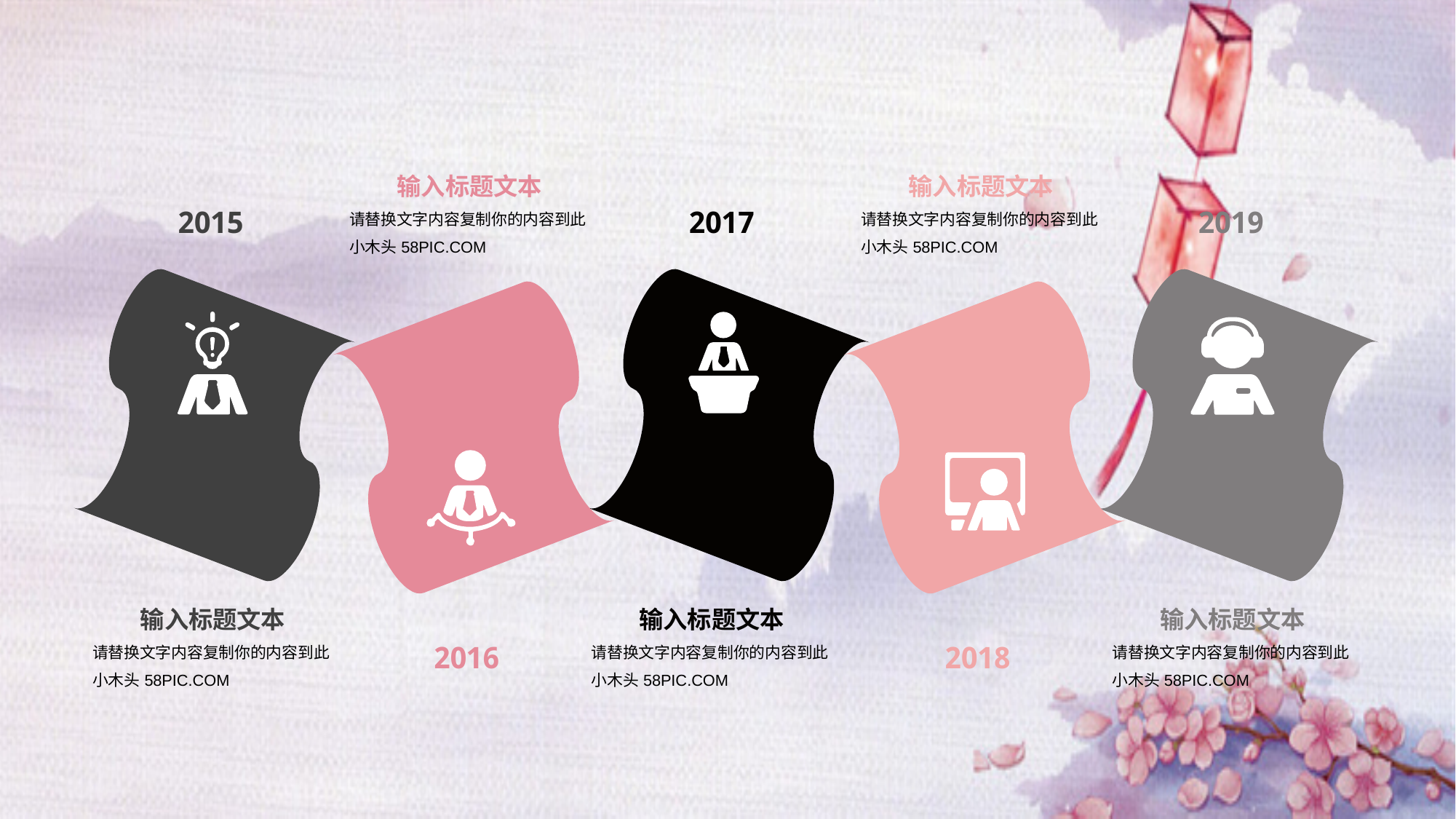

输入标题文本
请替换文字内容复制你的内容到此
小木头58PIC.COM

2016
输入标题文本
请替换文字内容复制你的内容到此
小木头58PIC.COM

2018
2015

输入标题文本
请替换文字内容复制你的内容到此
小木头58PIC.COM
2017

输入标题文本
请替换文字内容复制你的内容到此
小木头58PIC.COM
2019

输入标题文本
请替换文字内容复制你的内容到此
小木头58PIC.COM